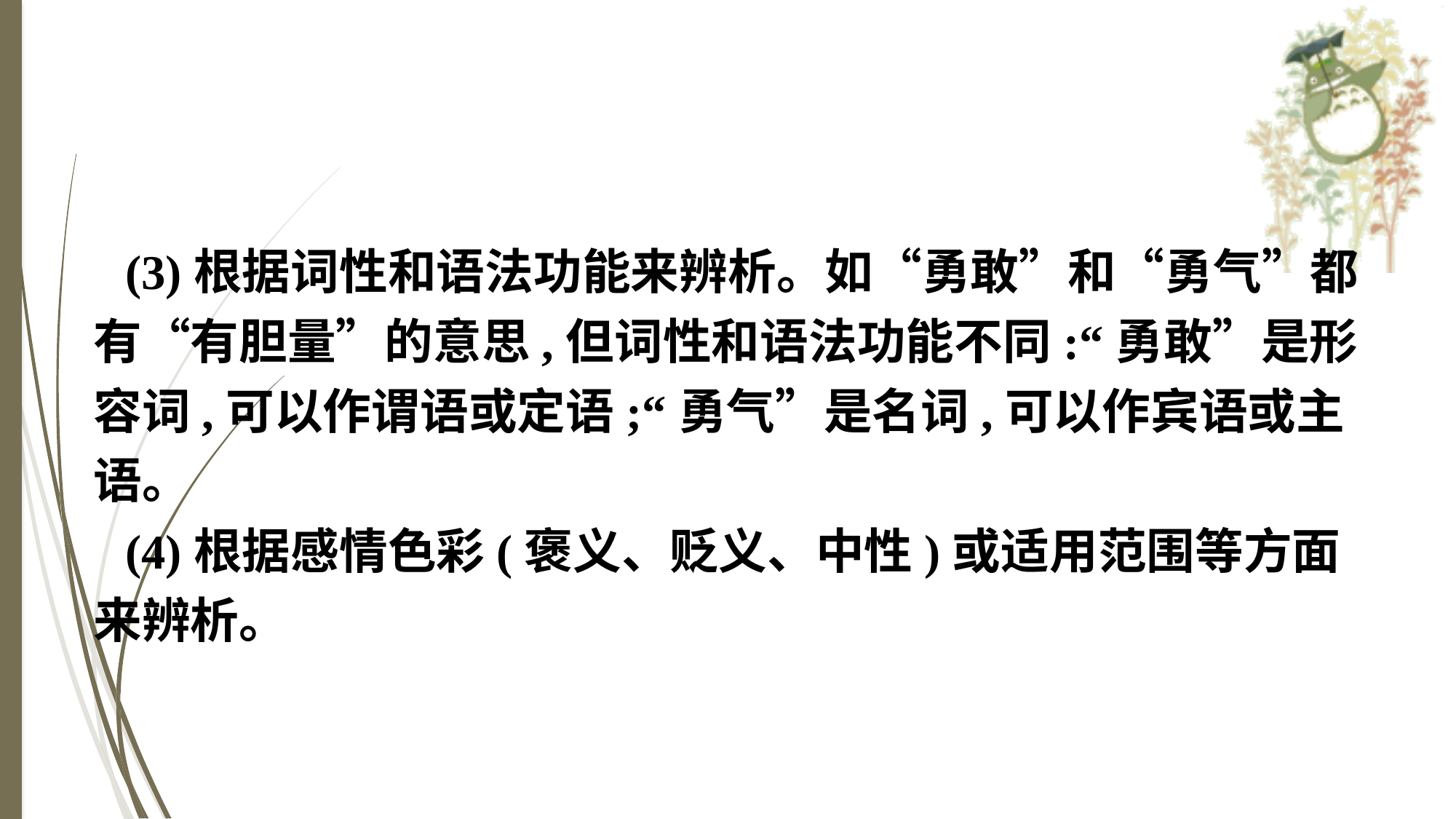

(3)根据词性和语法功能来辨析。如“勇敢”和“勇气”都有“有胆量”的意思,但词性和语法功能不同:“勇敢”是形容词,可以作谓语或定语;“勇气”是名词,可以作宾语或主语。
(4)根据感情色彩(褒义、贬义、中性)或适用范围等方面来辨析。